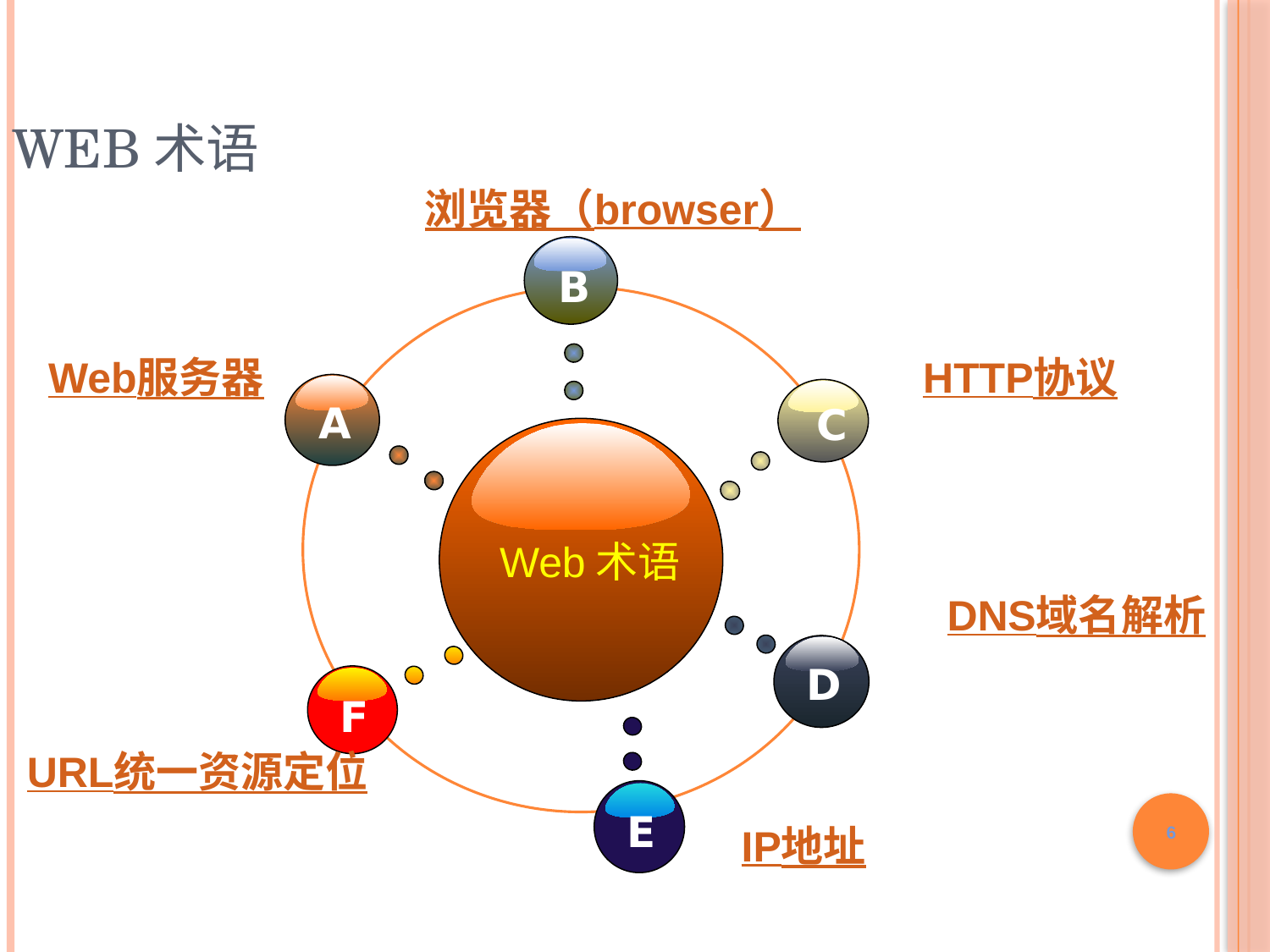

Web术语
浏览器（browser）

B

Web服务器
HTTP协议

A

Web术语
DNS域名解析

D
B
C

F

URL统一资源定位

6
E
IP地址